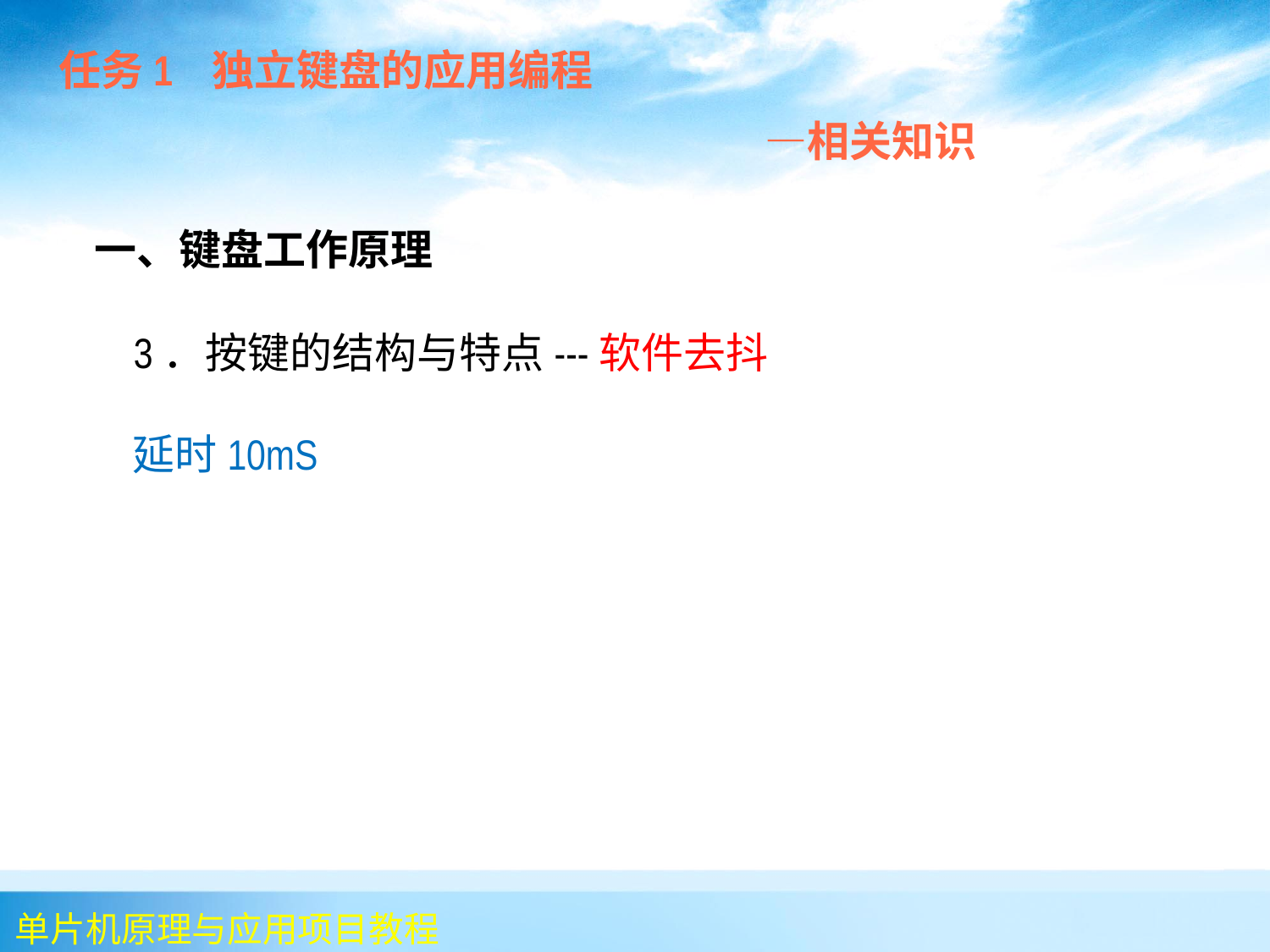

任务1   独立键盘的应用编程
                                                                 —相关知识
   一、键盘工作原理
        3．按键的结构与特点---软件去抖
       延时10mS